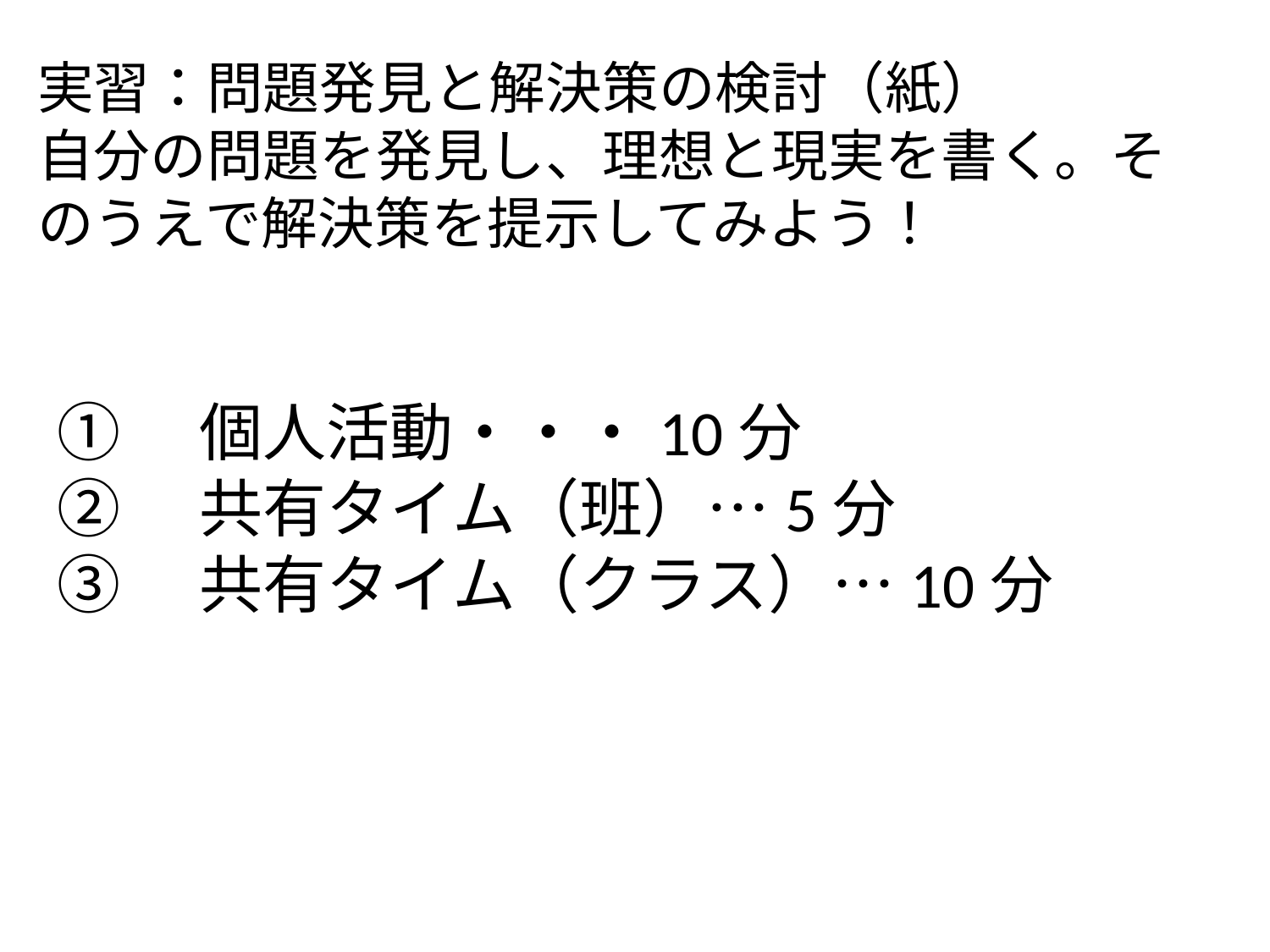

実習：問題発見と解決策の検討（紙）
自分の問題を発見し、理想と現実を書く。そのうえで解決策を提示してみよう！
①　個人活動・・・10分
②　共有タイム（班）…5分
③　共有タイム（クラス）…10分